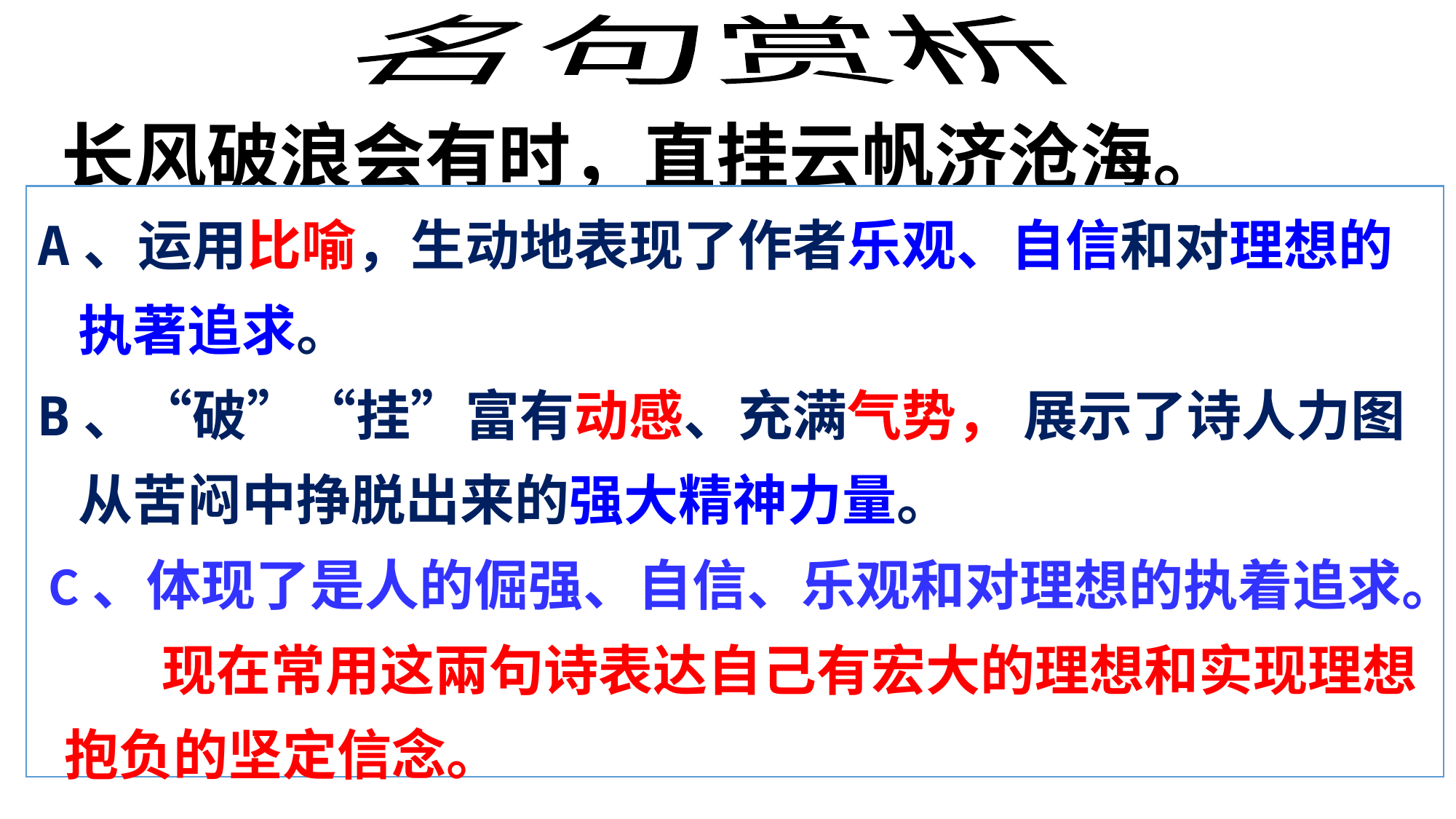

名句赏析
# 长风破浪会有时，直挂云帆济沧海。
A、运用比喻，生动地表现了作者乐观、自信和对理想的执著追求。
B、“破”“挂”富有动感、充满气势， 展示了诗人力图从苦闷中挣脱出来的强大精神力量。
 C、体现了是人的倔强、自信、乐观和对理想的执着追求。
         现在常用这兩句诗表达自己有宏大的理想和实现理想抱负的坚定信念。